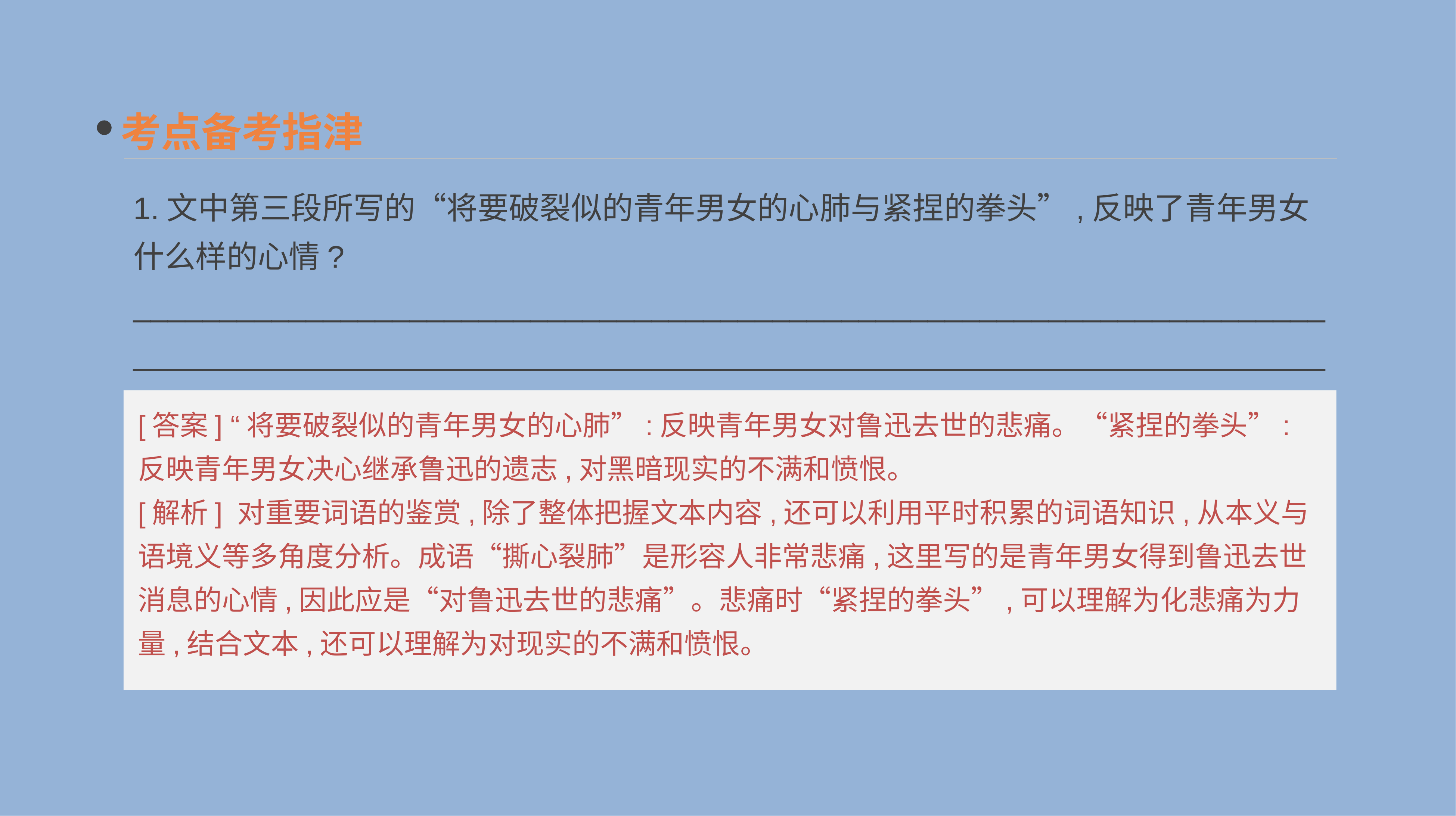

考点备考指津

1.文中第三段所写的“将要破裂似的青年男女的心肺与紧捏的拳头”,反映了青年男女什么样的心情?
__________________________________________________________________________________________________________________________________________________________________________

[答案] “将要破裂似的青年男女的心肺”:反映青年男女对鲁迅去世的悲痛。“紧捏的拳头”:反映青年男女决心继承鲁迅的遗志,对黑暗现实的不满和愤恨。
[解析] 对重要词语的鉴赏,除了整体把握文本内容,还可以利用平时积累的词语知识,从本义与语境义等多角度分析。成语“撕心裂肺”是形容人非常悲痛,这里写的是青年男女得到鲁迅去世消息的心情,因此应是“对鲁迅去世的悲痛”。悲痛时“紧捏的拳头”,可以理解为化悲痛为力量,结合文本,还可以理解为对现实的不满和愤恨。